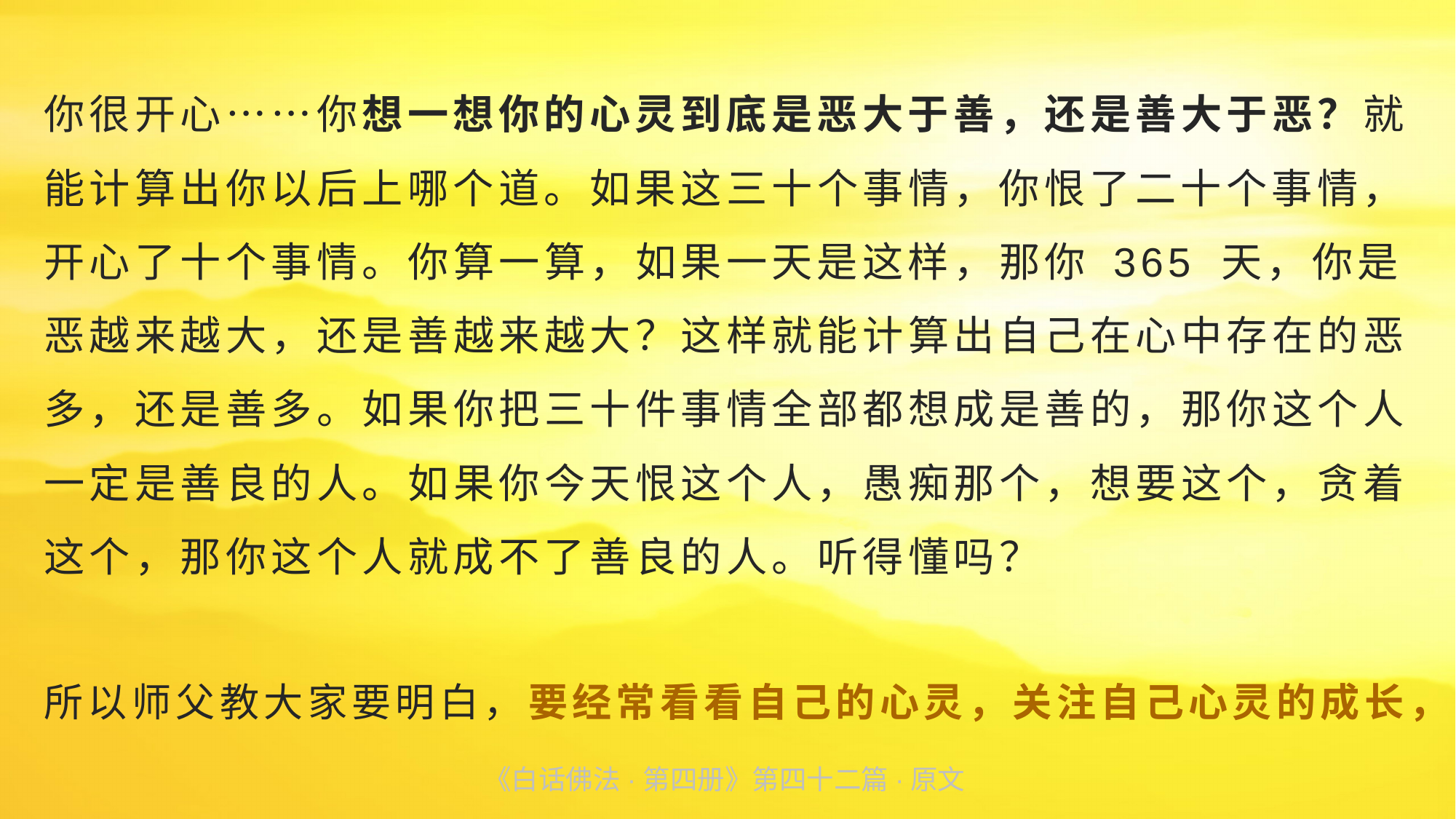

你很开心……你想一想你的心灵到底是恶大于善，还是善大于恶？就能计算出你以后上哪个道。如果这三十个事情，你恨了二十个事情，开心了十个事情。你算一算，如果一天是这样，那你 365 天，你是恶越来越大，还是善越来越大？这样就能计算出自己在心中存在的恶多，还是善多。如果你把三十件事情全部都想成是善的，那你这个人一定是善良的人。如果你今天恨这个人，愚痴那个，想要这个，贪着这个，那你这个人就成不了善良的人。听得懂吗？

所以师父教大家要明白，要经常看看自己的心灵，关注自己心灵的成长，
《白话佛法·第四册》第四十二篇·原文